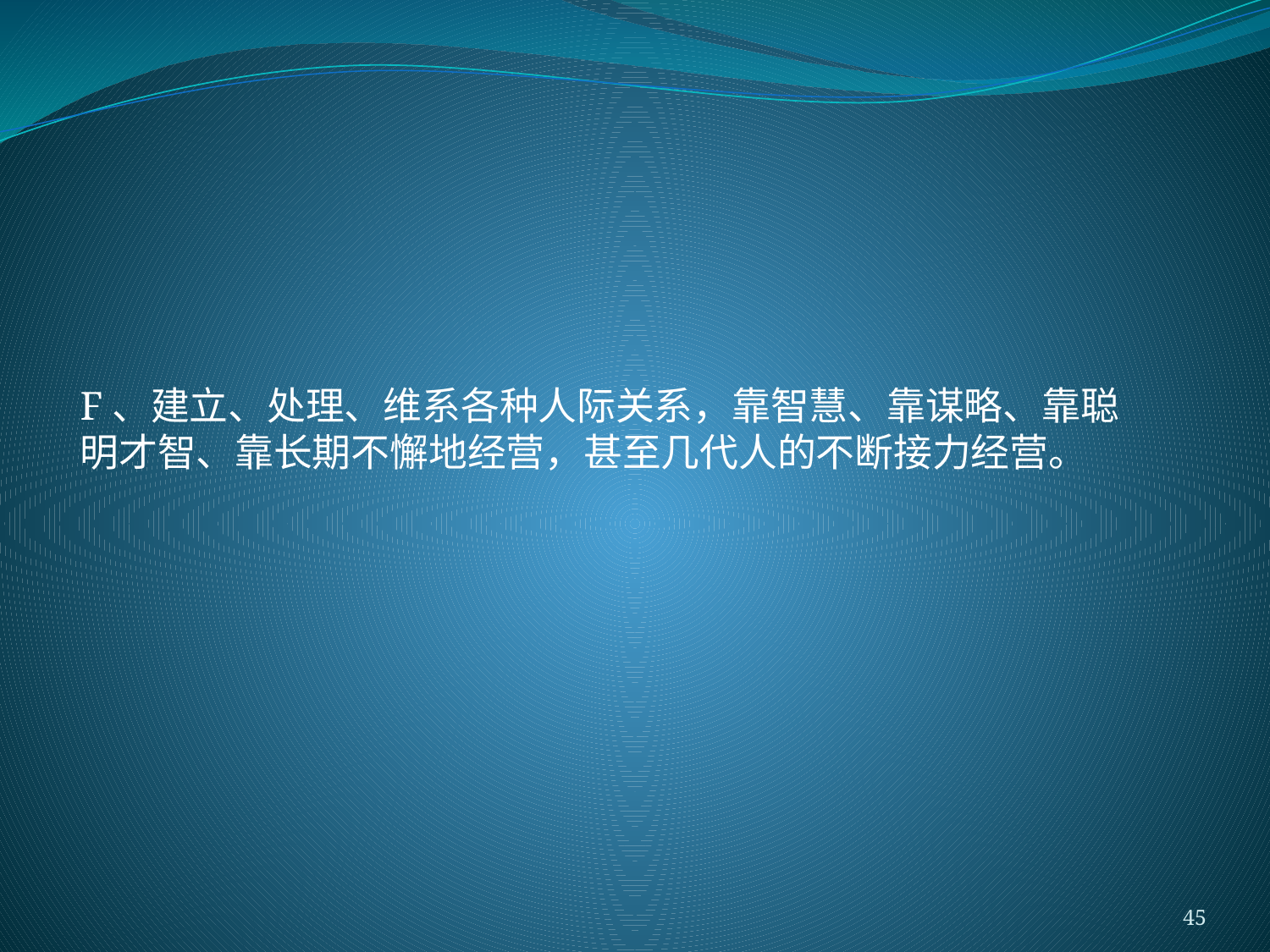

#
F、建立、处理、维系各种人际关系，靠智慧、靠谋略、靠聪明才智、靠长期不懈地经营，甚至几代人的不断接力经营。

45